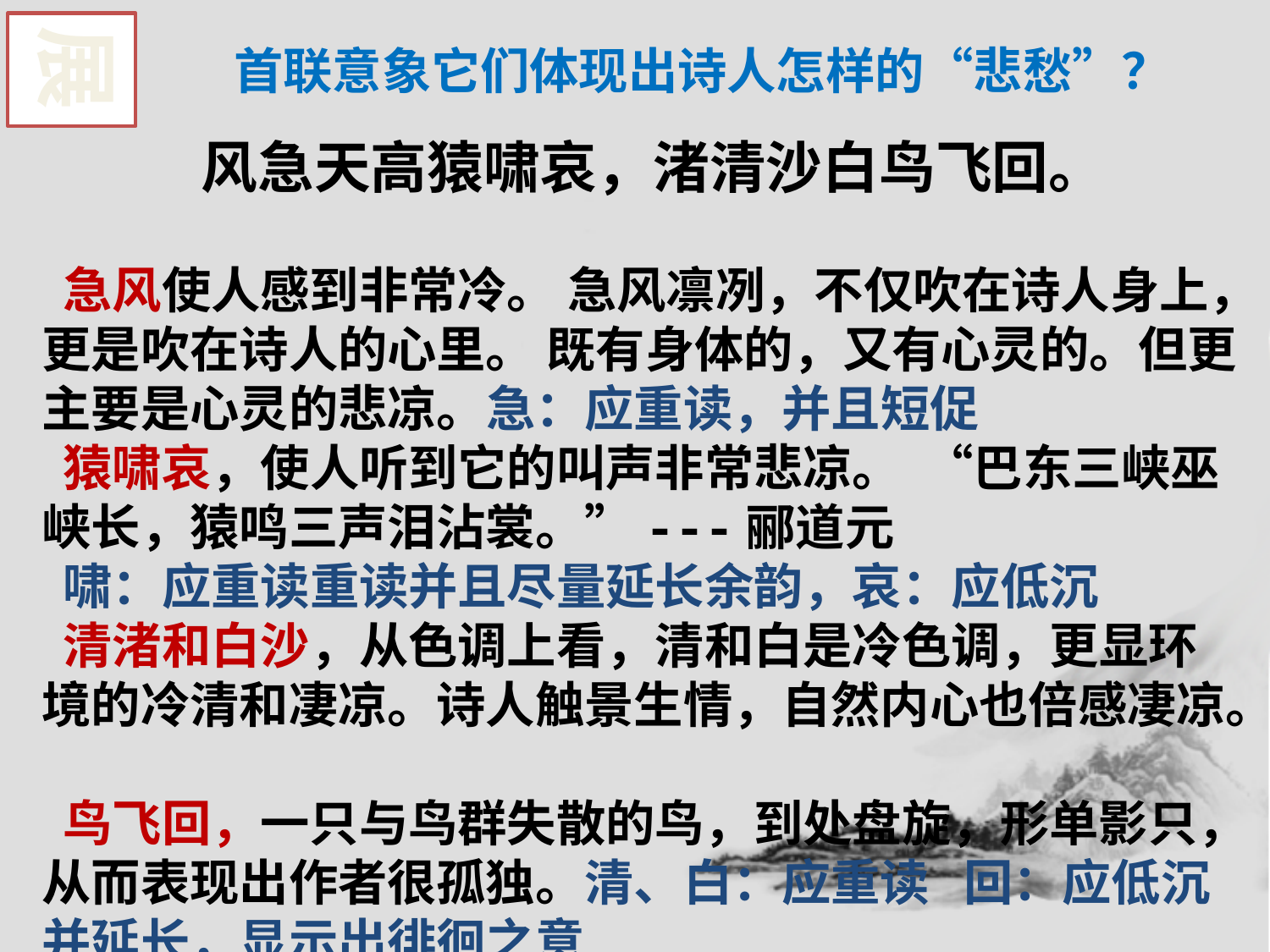

展
首联意象它们体现出诗人怎样的“悲愁”？
风急天高猿啸哀，渚清沙白鸟飞回。

急风使人感到非常冷。 急风凛冽，不仅吹在诗人身上，更是吹在诗人的心里。 既有身体的，又有心灵的。但更主要是心灵的悲凉。急：应重读，并且短促
猿啸哀，使人听到它的叫声非常悲凉。  “巴东三峡巫峡长，猿鸣三声泪沾裳。”---郦道元
啸：应重读重读并且尽量延长余韵，哀：应低沉
清渚和白沙，从色调上看，清和白是冷色调，更显环境的冷清和凄凉。诗人触景生情，自然内心也倍感凄凉。
鸟飞回，一只与鸟群失散的鸟，到处盘旋，形单影只，从而表现出作者很孤独。清、白：应重读   回：应低沉并延长，显示出徘徊之意